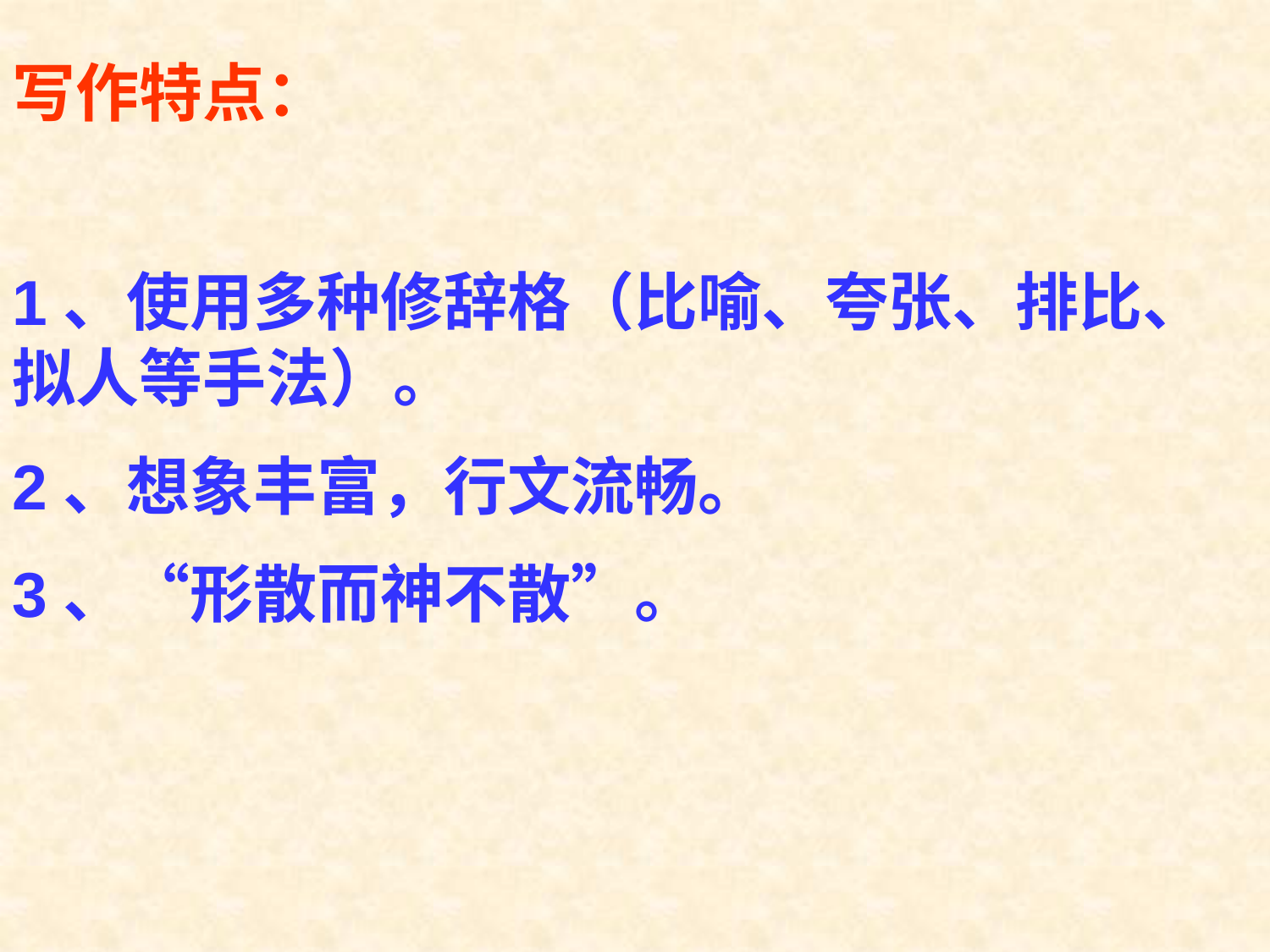

写作特点：
1、使用多种修辞格（比喻、夸张、排比、拟人等手法）。
2、想象丰富，行文流畅。
3、“形散而神不散”。